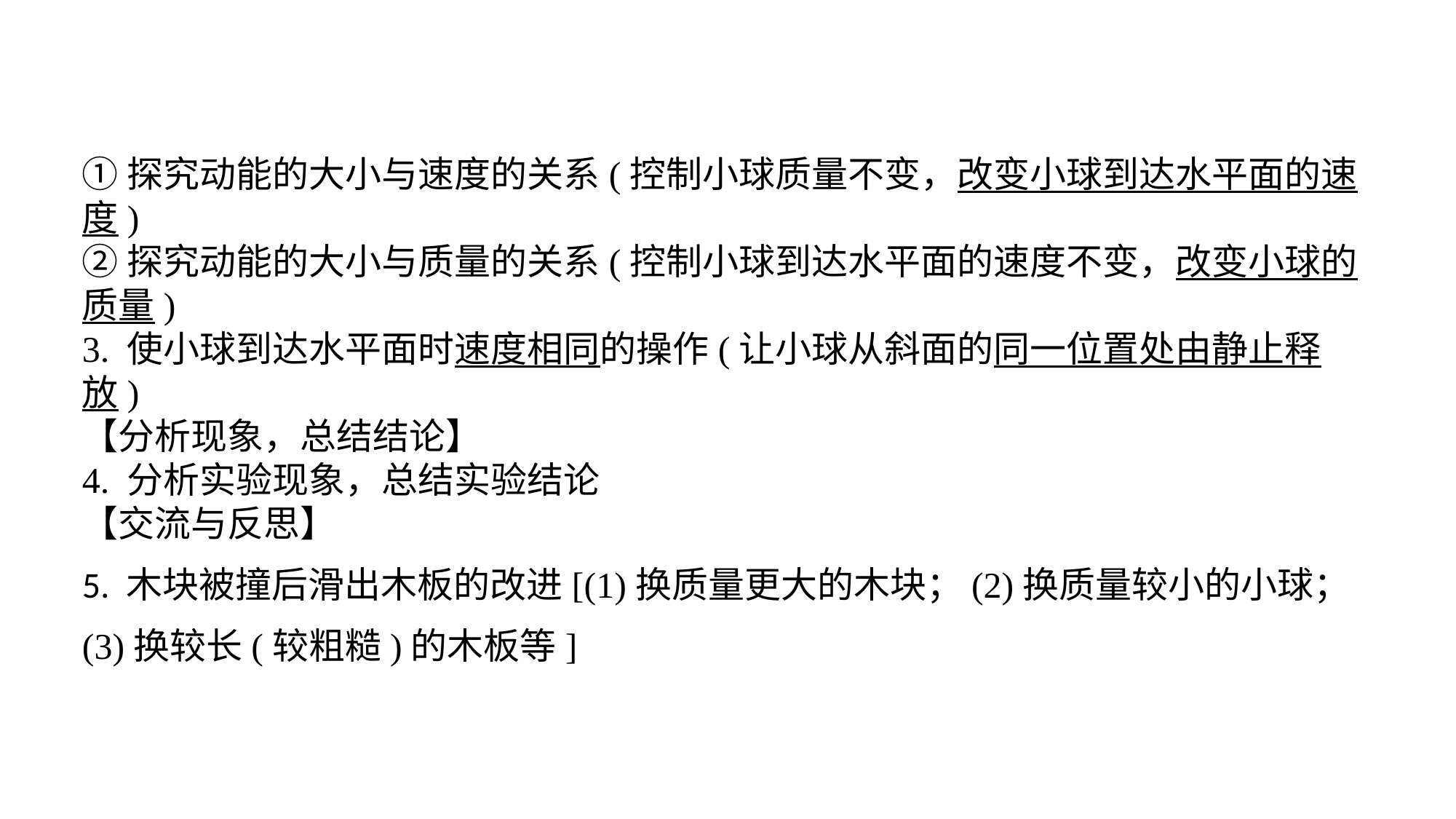

①探究动能的大小与速度的关系(控制小球质量不变，改变小球到达水平面的速度)②探究动能的大小与质量的关系(控制小球到达水平面的速度不变，改变小球的质量)3. 使小球到达水平面时速度相同的操作(让小球从斜面的同一位置处由静止释放)【分析现象，总结结论】4. 分析实验现象，总结实验结论【交流与反思】5. 木块被撞后滑出木板的改进[(1)换质量更大的木块；(2)换质量较小的小球；
(3)换较长(较粗糙)的木板等]